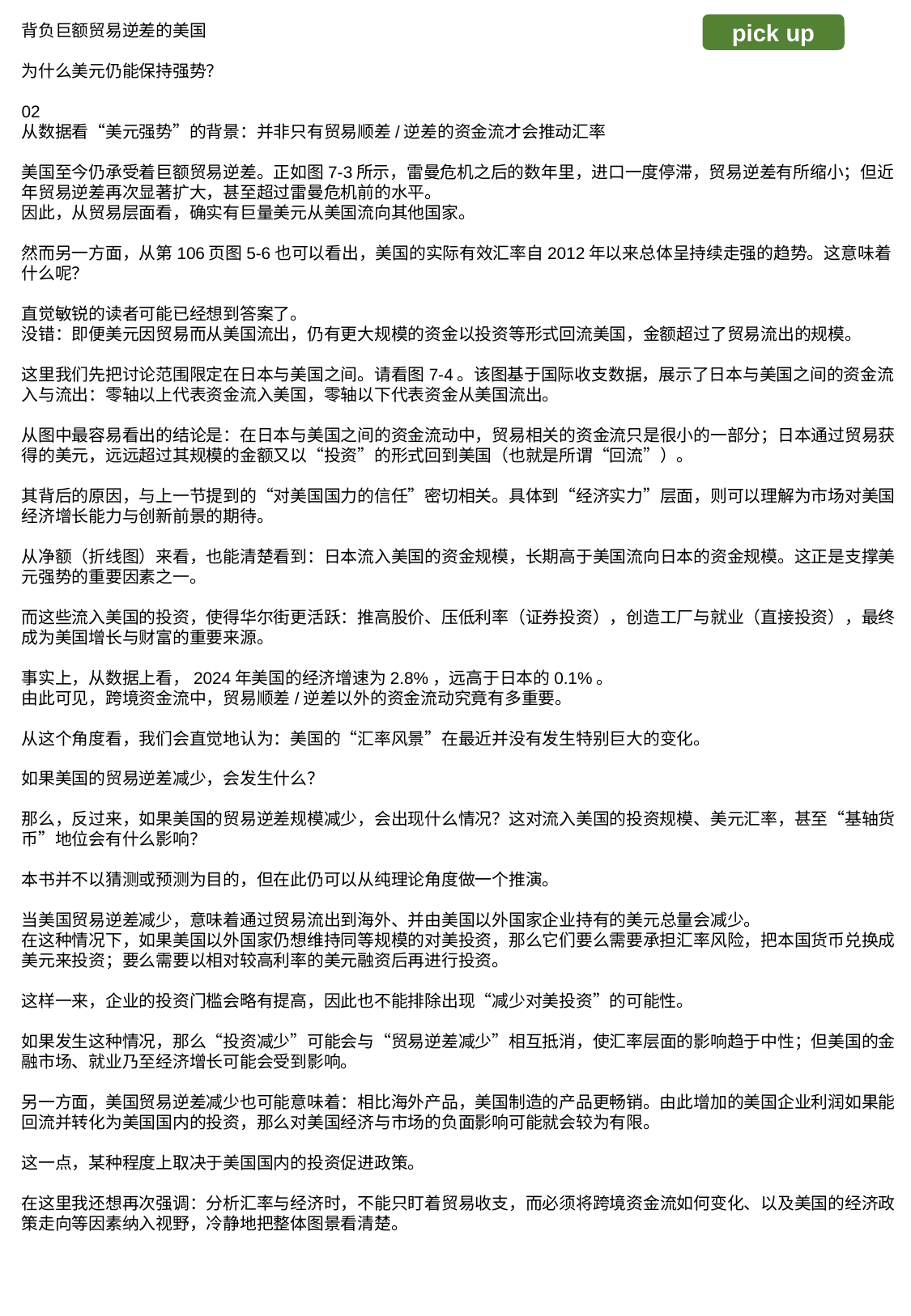

背负巨额贸易逆差的美国

为什么美元仍能保持强势？

02
从数据看“美元强势”的背景：并非只有贸易顺差/逆差的资金流才会推动汇率

美国至今仍承受着巨额贸易逆差。正如图7-3所示，雷曼危机之后的数年里，进口一度停滞，贸易逆差有所缩小；但近年贸易逆差再次显著扩大，甚至超过雷曼危机前的水平。
因此，从贸易层面看，确实有巨量美元从美国流向其他国家。

然而另一方面，从第106页图5-6也可以看出，美国的实际有效汇率自2012年以来总体呈持续走强的趋势。这意味着什么呢？

直觉敏锐的读者可能已经想到答案了。
没错：即便美元因贸易而从美国流出，仍有更大规模的资金以投资等形式回流美国，金额超过了贸易流出的规模。

这里我们先把讨论范围限定在日本与美国之间。请看图7-4。该图基于国际收支数据，展示了日本与美国之间的资金流入与流出：零轴以上代表资金流入美国，零轴以下代表资金从美国流出。

从图中最容易看出的结论是：在日本与美国之间的资金流动中，贸易相关的资金流只是很小的一部分；日本通过贸易获得的美元，远远超过其规模的金额又以“投资”的形式回到美国（也就是所谓“回流”）。

其背后的原因，与上一节提到的“对美国国力的信任”密切相关。具体到“经济实力”层面，则可以理解为市场对美国经济增长能力与创新前景的期待。

从净额（折线图）来看，也能清楚看到：日本流入美国的资金规模，长期高于美国流向日本的资金规模。这正是支撑美元强势的重要因素之一。

而这些流入美国的投资，使得华尔街更活跃：推高股价、压低利率（证券投资），创造工厂与就业（直接投资），最终成为美国增长与财富的重要来源。

事实上，从数据上看，2024年美国的经济增速为2.8%，远高于日本的0.1%。
由此可见，跨境资金流中，贸易顺差/逆差以外的资金流动究竟有多重要。

从这个角度看，我们会直觉地认为：美国的“汇率风景”在最近并没有发生特别巨大的变化。

如果美国的贸易逆差减少，会发生什么？

那么，反过来，如果美国的贸易逆差规模减少，会出现什么情况？这对流入美国的投资规模、美元汇率，甚至“基轴货币”地位会有什么影响？

本书并不以猜测或预测为目的，但在此仍可以从纯理论角度做一个推演。

当美国贸易逆差减少，意味着通过贸易流出到海外、并由美国以外国家企业持有的美元总量会减少。
在这种情况下，如果美国以外国家仍想维持同等规模的对美投资，那么它们要么需要承担汇率风险，把本国货币兑换成美元来投资；要么需要以相对较高利率的美元融资后再进行投资。

这样一来，企业的投资门槛会略有提高，因此也不能排除出现“减少对美投资”的可能性。

如果发生这种情况，那么“投资减少”可能会与“贸易逆差减少”相互抵消，使汇率层面的影响趋于中性；但美国的金融市场、就业乃至经济增长可能会受到影响。

另一方面，美国贸易逆差减少也可能意味着：相比海外产品，美国制造的产品更畅销。由此增加的美国企业利润如果能回流并转化为美国国内的投资，那么对美国经济与市场的负面影响可能就会较为有限。

这一点，某种程度上取决于美国国内的投资促进政策。

在这里我还想再次强调：分析汇率与经济时，不能只盯着贸易收支，而必须将跨境资金流如何变化、以及美国的经济政策走向等因素纳入视野，冷静地把整体图景看清楚。
pick up